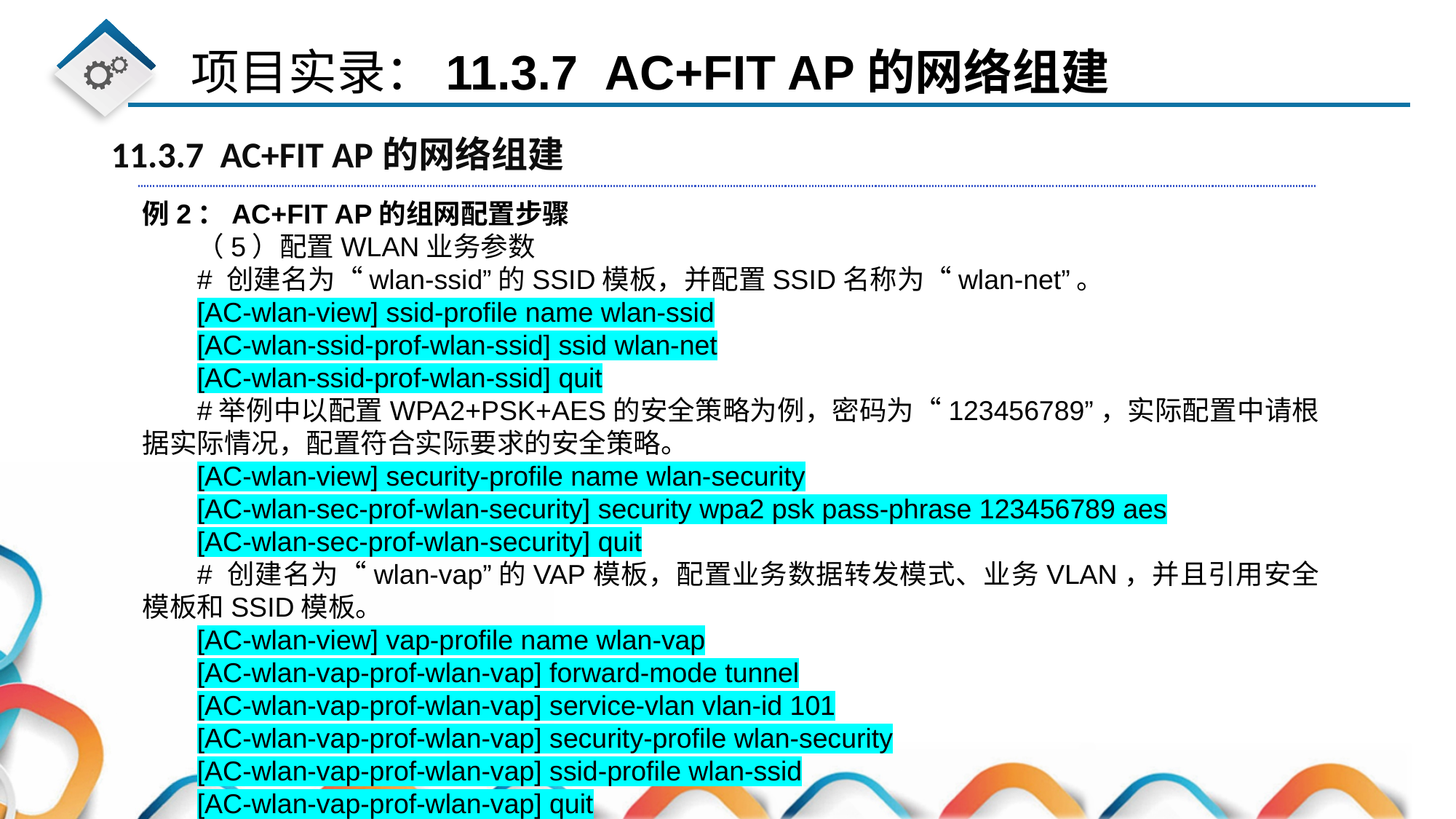

11.3.7  AC+FIT AP的网络组建

例2：AC+FIT AP的组网配置步骤
（5）配置WLAN业务参数
# 创建名为“wlan-ssid”的SSID模板，并配置SSID名称为“wlan-net”。
[AC-wlan-view] ssid-profile name wlan-ssid
[AC-wlan-ssid-prof-wlan-ssid] ssid wlan-net
[AC-wlan-ssid-prof-wlan-ssid] quit
#举例中以配置WPA2+PSK+AES的安全策略为例，密码为“123456789”，实际配置中请根据实际情况，配置符合实际要求的安全策略。
[AC-wlan-view] security-profile name wlan-security
[AC-wlan-sec-prof-wlan-security] security wpa2 psk pass-phrase 123456789 aes
[AC-wlan-sec-prof-wlan-security] quit
# 创建名为“wlan-vap”的VAP模板，配置业务数据转发模式、业务VLAN，并且引用安全模板和SSID模板。
[AC-wlan-view] vap-profile name wlan-vap
[AC-wlan-vap-prof-wlan-vap] forward-mode tunnel
[AC-wlan-vap-prof-wlan-vap] service-vlan vlan-id 101
[AC-wlan-vap-prof-wlan-vap] security-profile wlan-security
[AC-wlan-vap-prof-wlan-vap] ssid-profile wlan-ssid
[AC-wlan-vap-prof-wlan-vap] quit